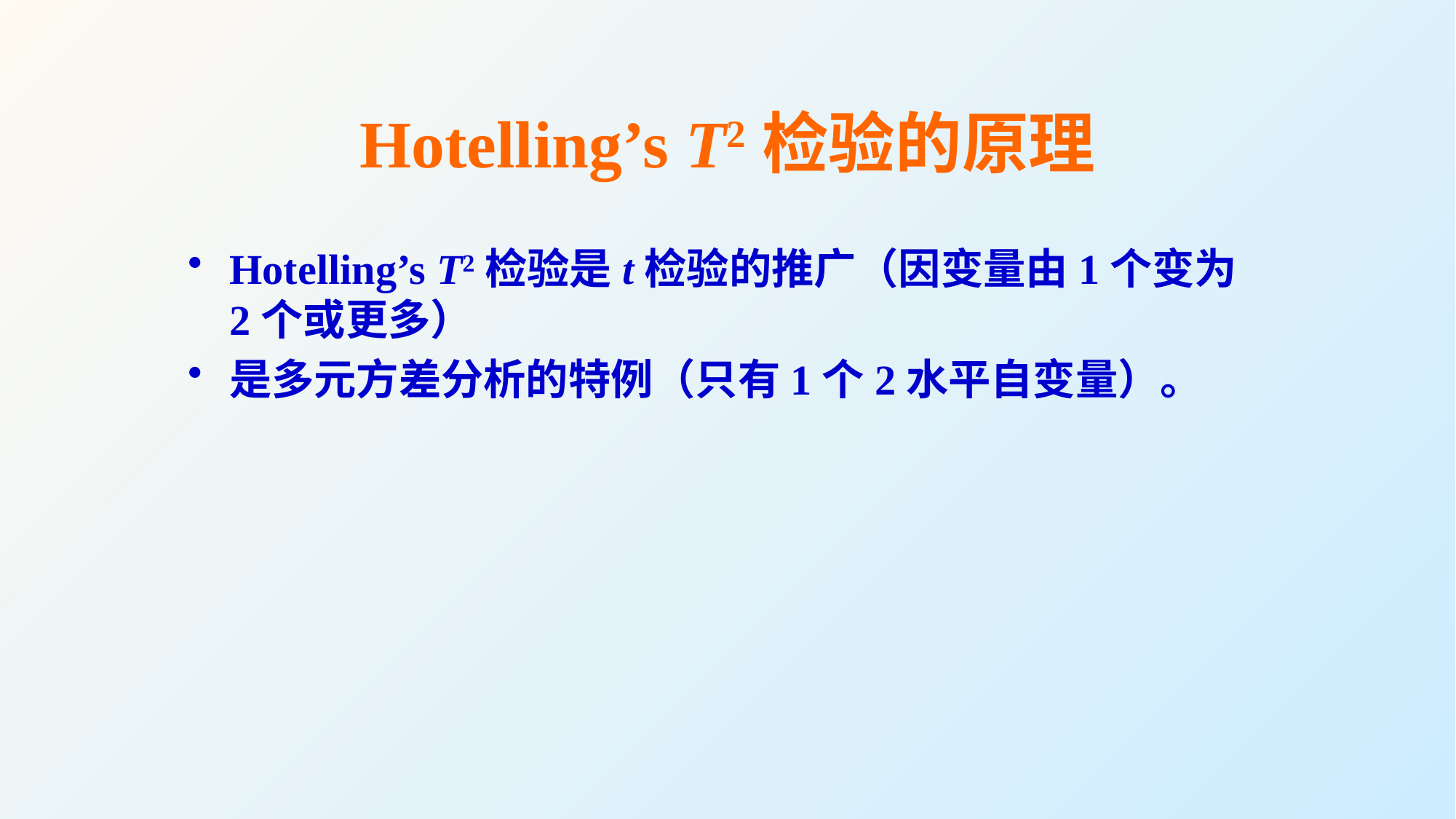

# Hotelling’s T2检验的原理
Hotelling’s T2检验是t检验的推广（因变量由1个变为2个或更多）
是多元方差分析的特例（只有1个2水平自变量）。